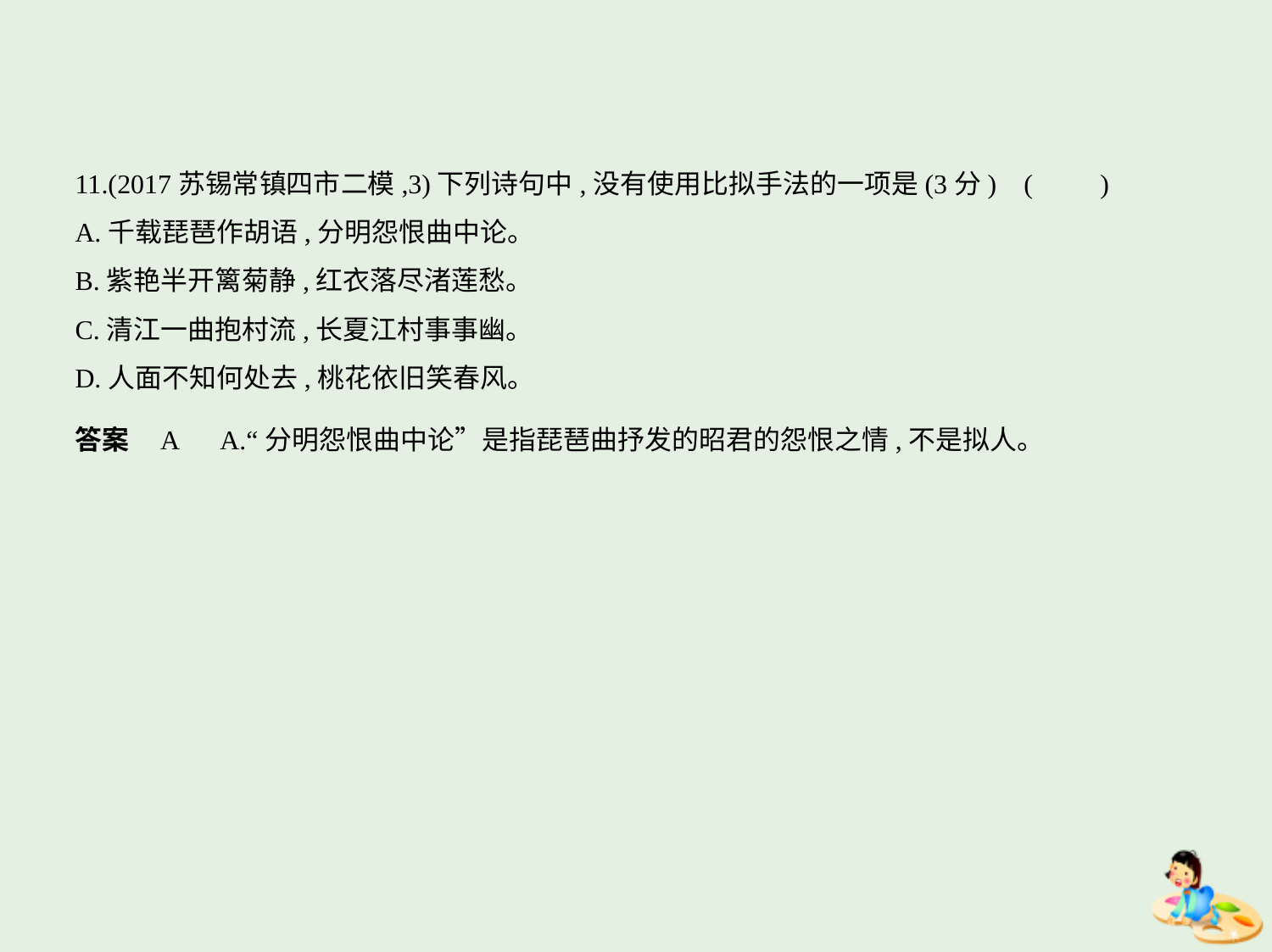

11.(2017苏锡常镇四市二模,3)下列诗句中,没有使用比拟手法的一项是(3分) (　　)
A.千载琵琶作胡语,分明怨恨曲中论。
B.紫艳半开篱菊静,红衣落尽渚莲愁。
C.清江一曲抱村流,长夏江村事事幽。
D.人面不知何处去,桃花依旧笑春风。
答案    A　A.“分明怨恨曲中论”是指琵琶曲抒发的昭君的怨恨之情,不是拟人。